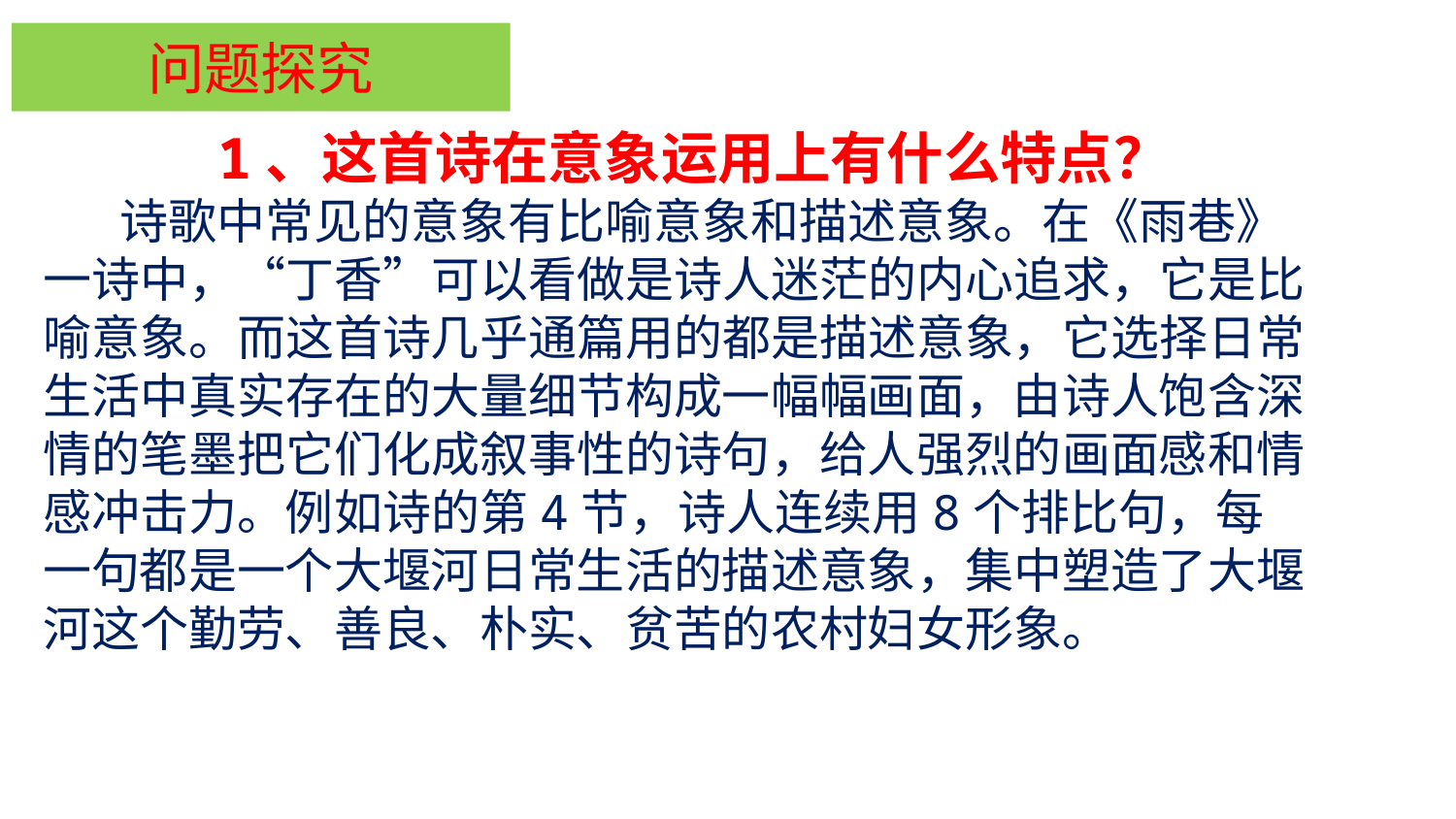

问题探究
      1、这首诗在意象运用上有什么特点？
      诗歌中常见的意象有比喻意象和描述意象。在《雨巷》一诗中，“丁香”可以看做是诗人迷茫的内心追求，它是比喻意象。而这首诗几乎通篇用的都是描述意象，它选择日常生活中真实存在的大量细节构成一幅幅画面，由诗人饱含深情的笔墨把它们化成叙事性的诗句，给人强烈的画面感和情感冲击力。例如诗的第4节，诗人连续用8个排比句，每一句都是一个大堰河日常生活的描述意象，集中塑造了大堰河这个勤劳、善良、朴实、贫苦的农村妇女形象。